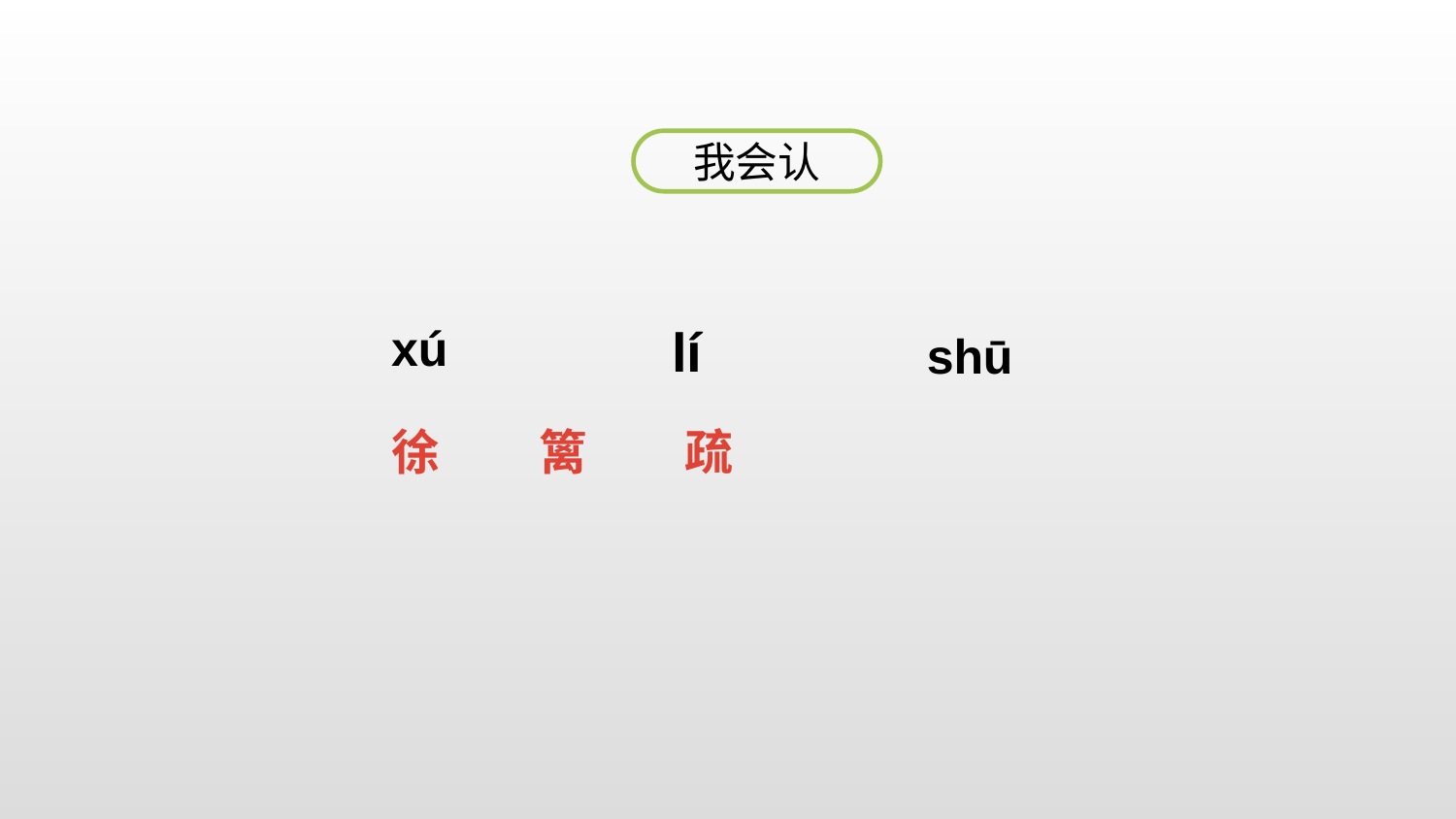

我会认
xú
lí
shū
 徐         篱         疏